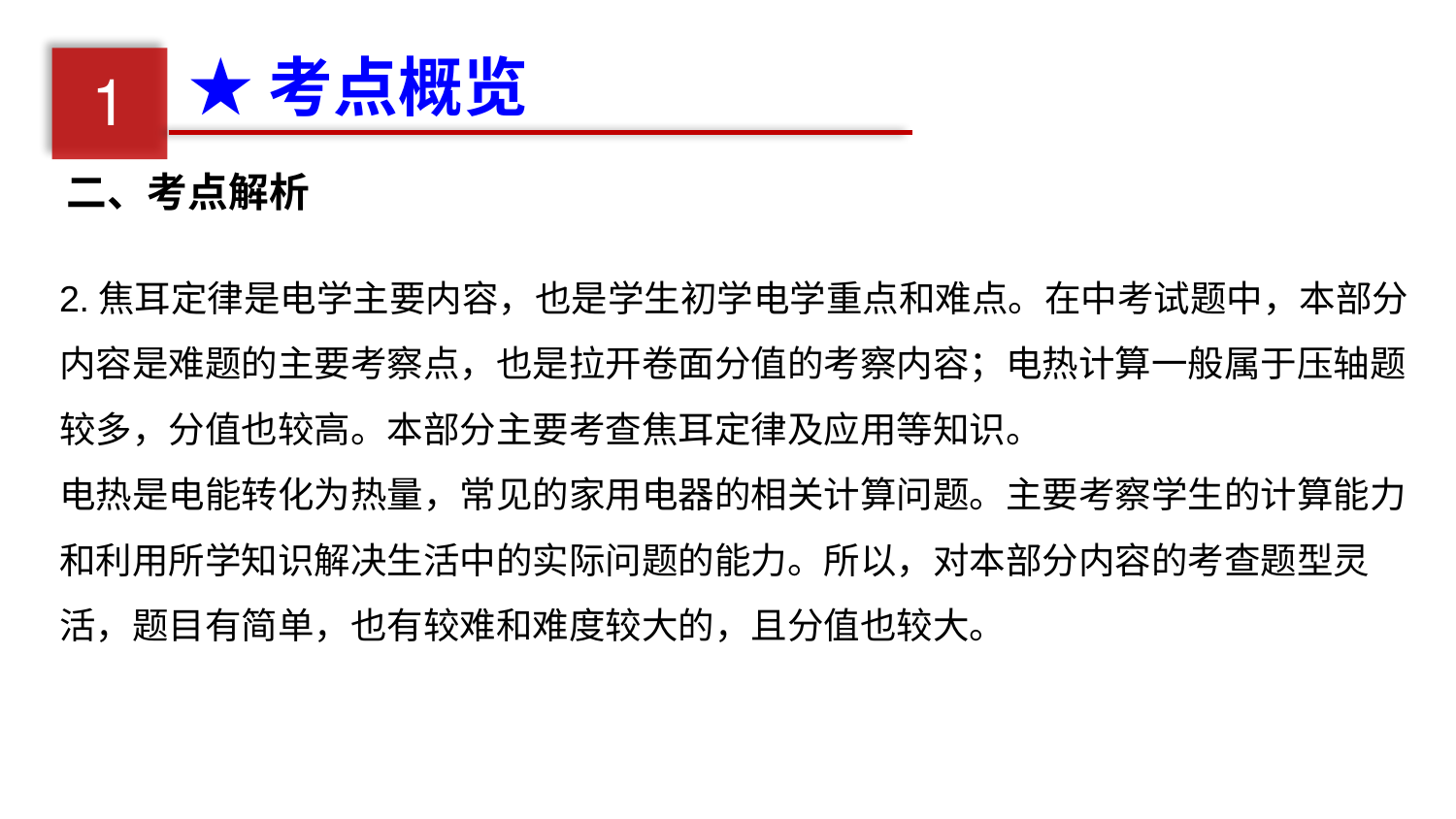

★考点概览

1
二、考点解析
2.焦耳定律是电学主要内容，也是学生初学电学重点和难点。在中考试题中，本部分内容是难题的主要考察点，也是拉开卷面分值的考察内容；电热计算一般属于压轴题较多，分值也较高。本部分主要考查焦耳定律及应用等知识。
电热是电能转化为热量，常见的家用电器的相关计算问题。主要考察学生的计算能力和利用所学知识解决生活中的实际问题的能力。所以，对本部分内容的考查题型灵活，题目有简单，也有较难和难度较大的，且分值也较大。